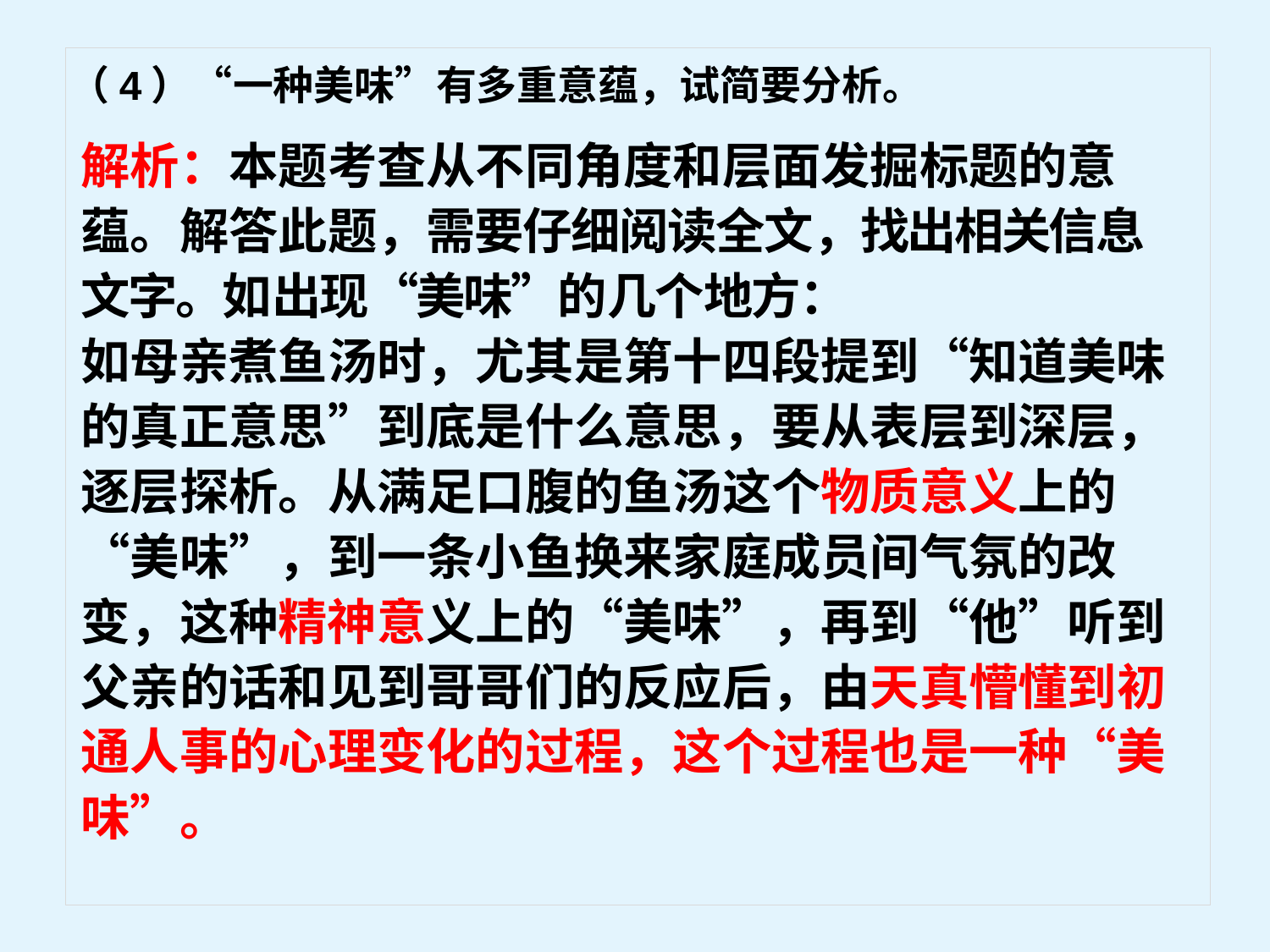

（4）“一种美味”有多重意蕴，试简要分析。

解析：本题考查从不同角度和层面发掘标题的意蕴。解答此题，需要仔细阅读全文，找出相关信息文字。如出现“美味”的几个地方：
如母亲煮鱼汤时，尤其是第十四段提到“知道美味的真正意思”到底是什么意思，要从表层到深层，逐层探析。从满足口腹的鱼汤这个物质意义上的“美味”，到一条小鱼换来家庭成员间气氛的改变，这种精神意义上的“美味”，再到“他”听到父亲的话和见到哥哥们的反应后，由天真懵懂到初通人事的心理变化的过程，这个过程也是一种“美味”。